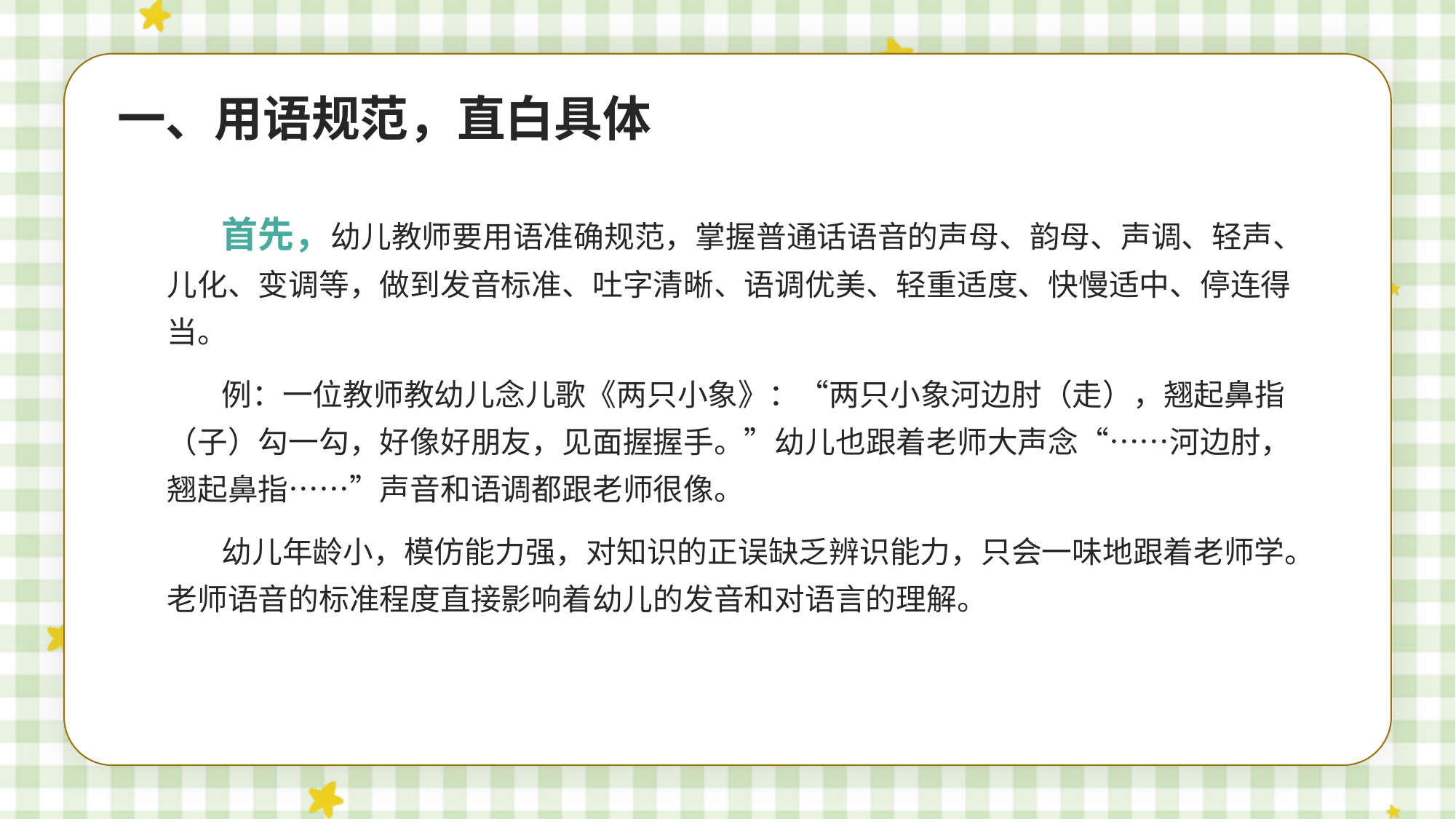

一、用语规范，直白具体
首先，幼儿教师要用语准确规范，掌握普通话语音的声母、韵母、声调、轻声、儿化、变调等，做到发音标准、吐字清晰、语调优美、轻重适度、快慢适中、停连得当。
例：一位教师教幼儿念儿歌《两只小象》：“两只小象河边肘（走），翘起鼻指（子）勾一勾，好像好朋友，见面握握手。”幼儿也跟着老师大声念“……河边肘，翘起鼻指……”声音和语调都跟老师很像。
幼儿年龄小，模仿能力强，对知识的正误缺乏辨识能力，只会一味地跟着老师学。老师语音的标准程度直接影响着幼儿的发音和对语言的理解。